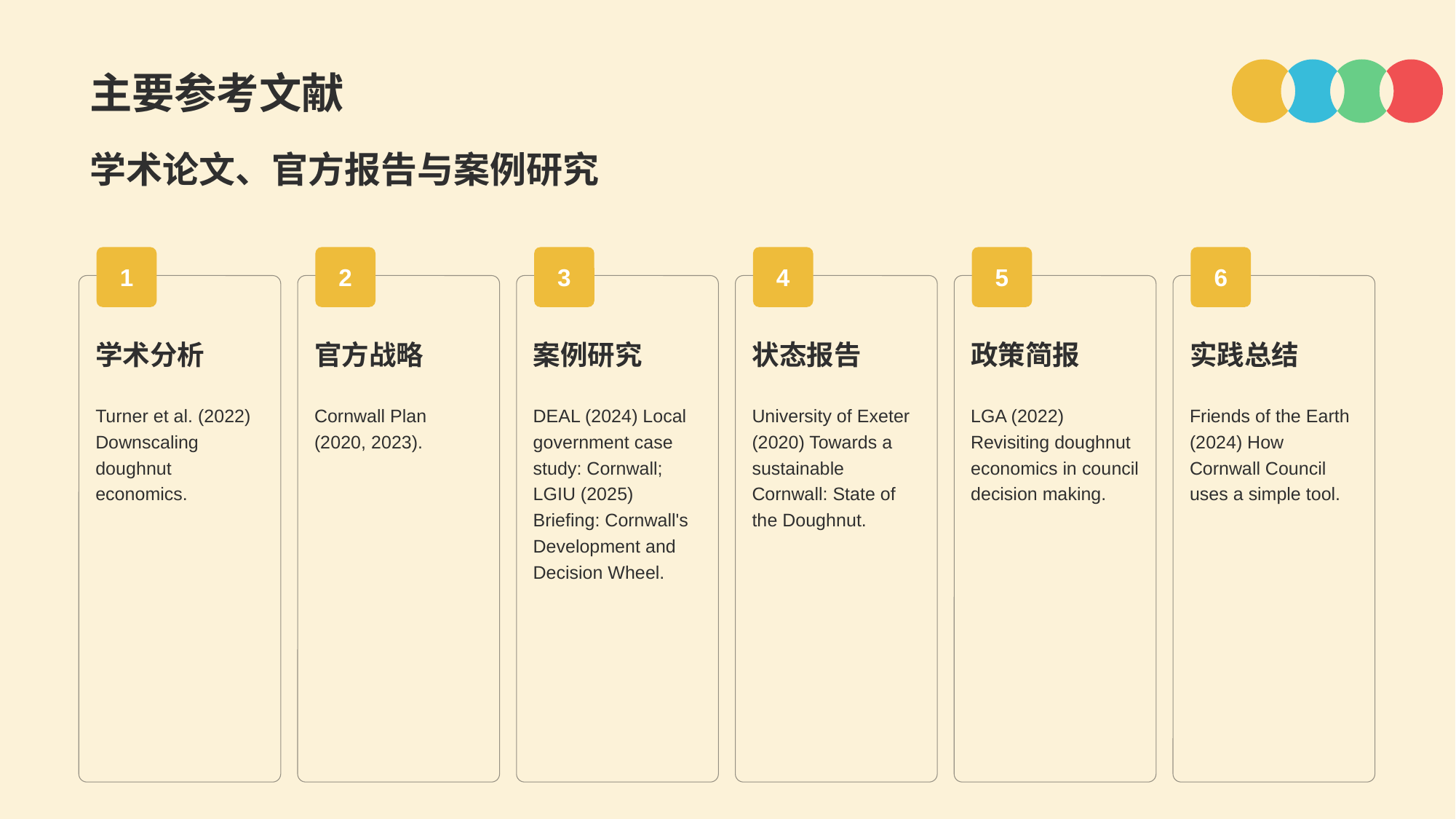

主要参考文献
学术论文、官方报告与案例研究
1

学术分析
Turner et al. (2022) Downscaling doughnut economics.
2

官方战略
Cornwall Plan (2020, 2023).
3

案例研究
DEAL (2024) Local government case study: Cornwall; LGIU (2025) Briefing: Cornwall's Development and Decision Wheel.
4

状态报告
University of Exeter (2020) Towards a sustainable Cornwall: State of the Doughnut.
5

政策简报
LGA (2022) Revisiting doughnut economics in council decision making.
6

实践总结
Friends of the Earth (2024) How Cornwall Council uses a simple tool.